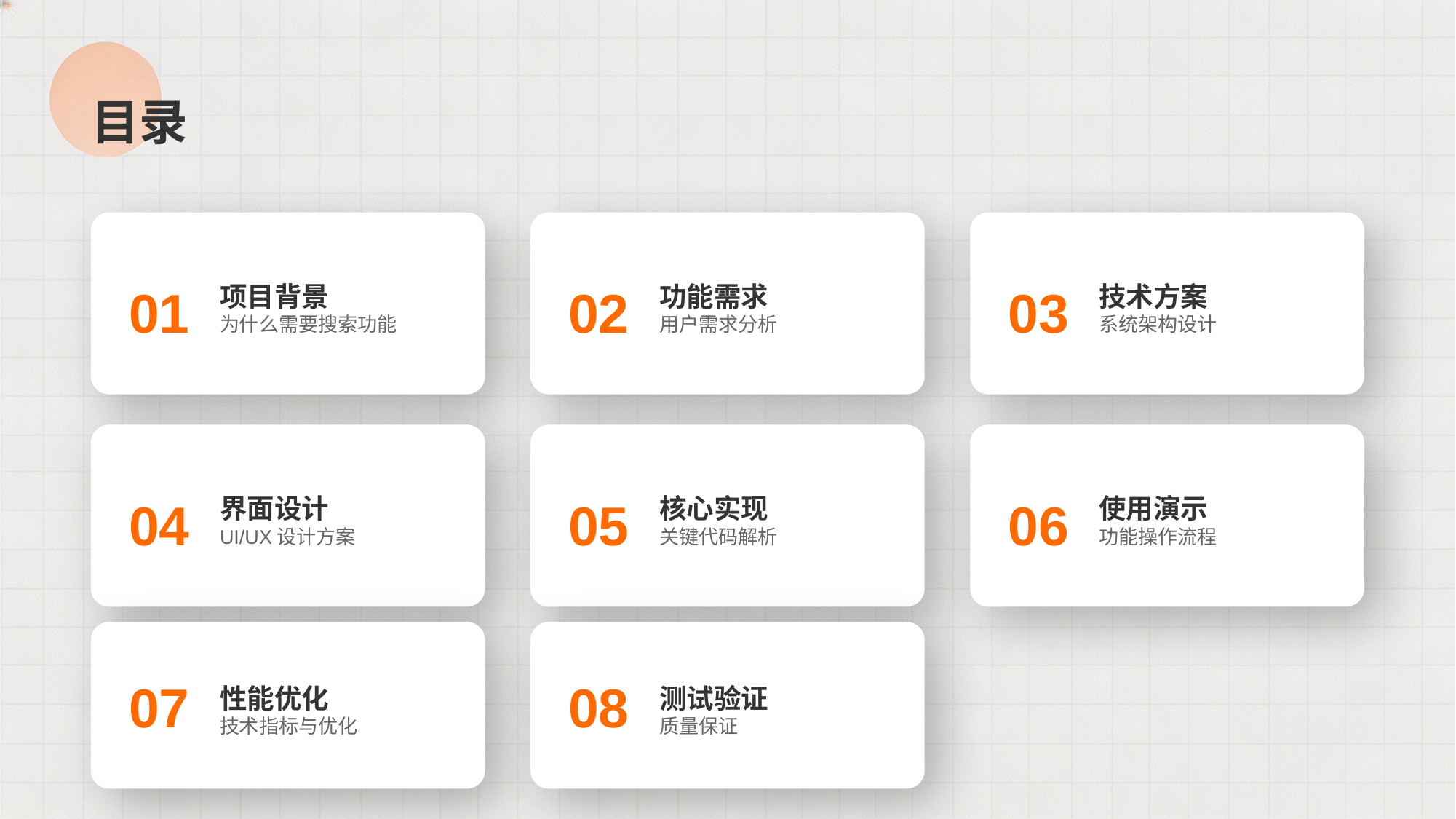

目录

项目背景
为什么需要搜索功能
功能需求
用户需求分析
技术方案
系统架构设计
01
02
03

界面设计
UI/UX设计方案
核心实现
关键代码解析
使用演示
功能操作流程
04
05
06

07
性能优化
技术指标与优化
08
测试验证
质量保证